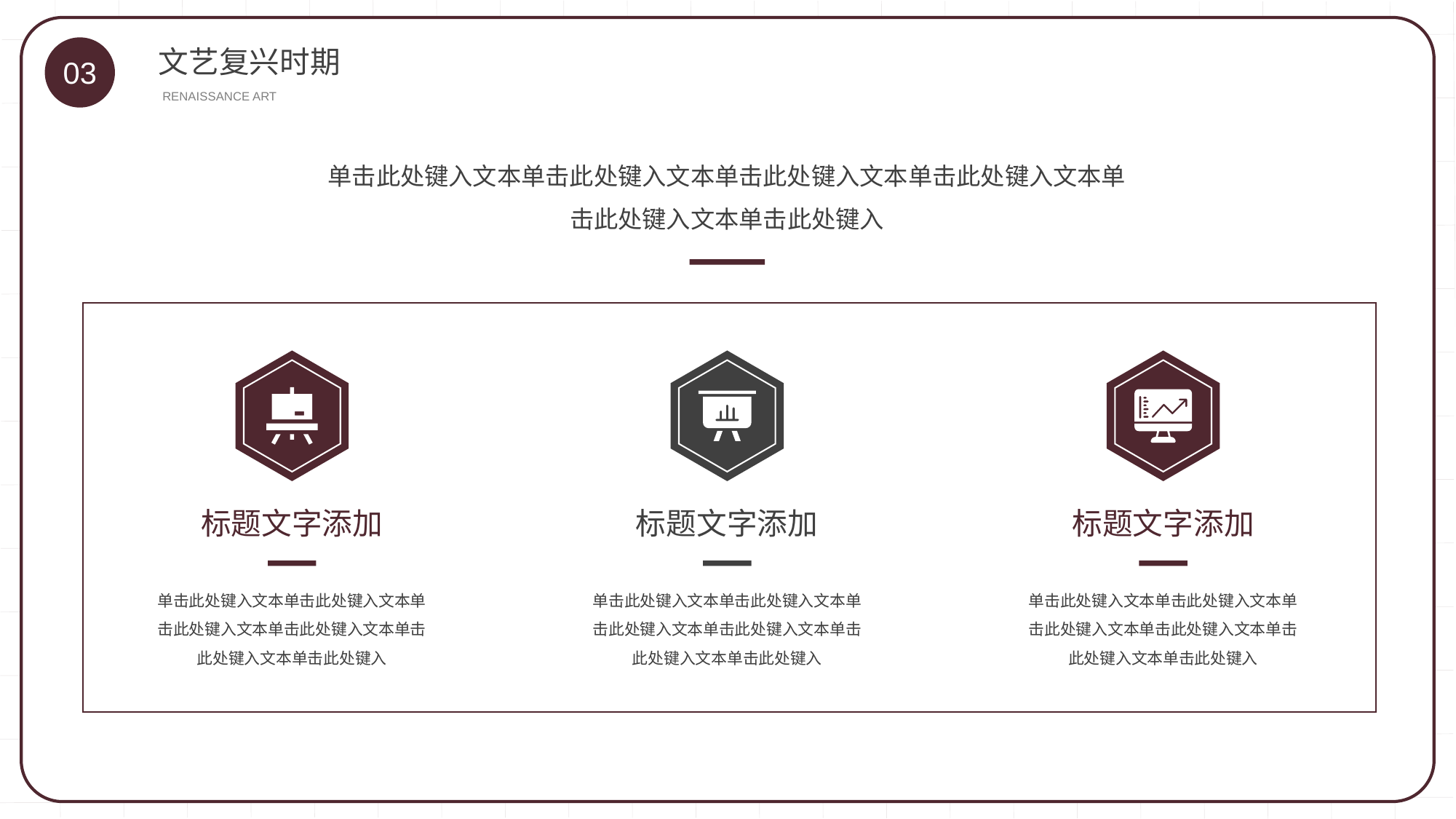

文艺复兴时期
03
RENAISSANCE ART
单击此处键入文本单击此处键入文本单击此处键入文本单击此处键入文本单击此处键入文本单击此处键入

标题文字添加
标题文字添加
标题文字添加

单击此处键入文本单击此处键入文本单击此处键入文本单击此处键入文本单击此处键入文本单击此处键入
单击此处键入文本单击此处键入文本单击此处键入文本单击此处键入文本单击此处键入文本单击此处键入
单击此处键入文本单击此处键入文本单击此处键入文本单击此处键入文本单击此处键入文本单击此处键入